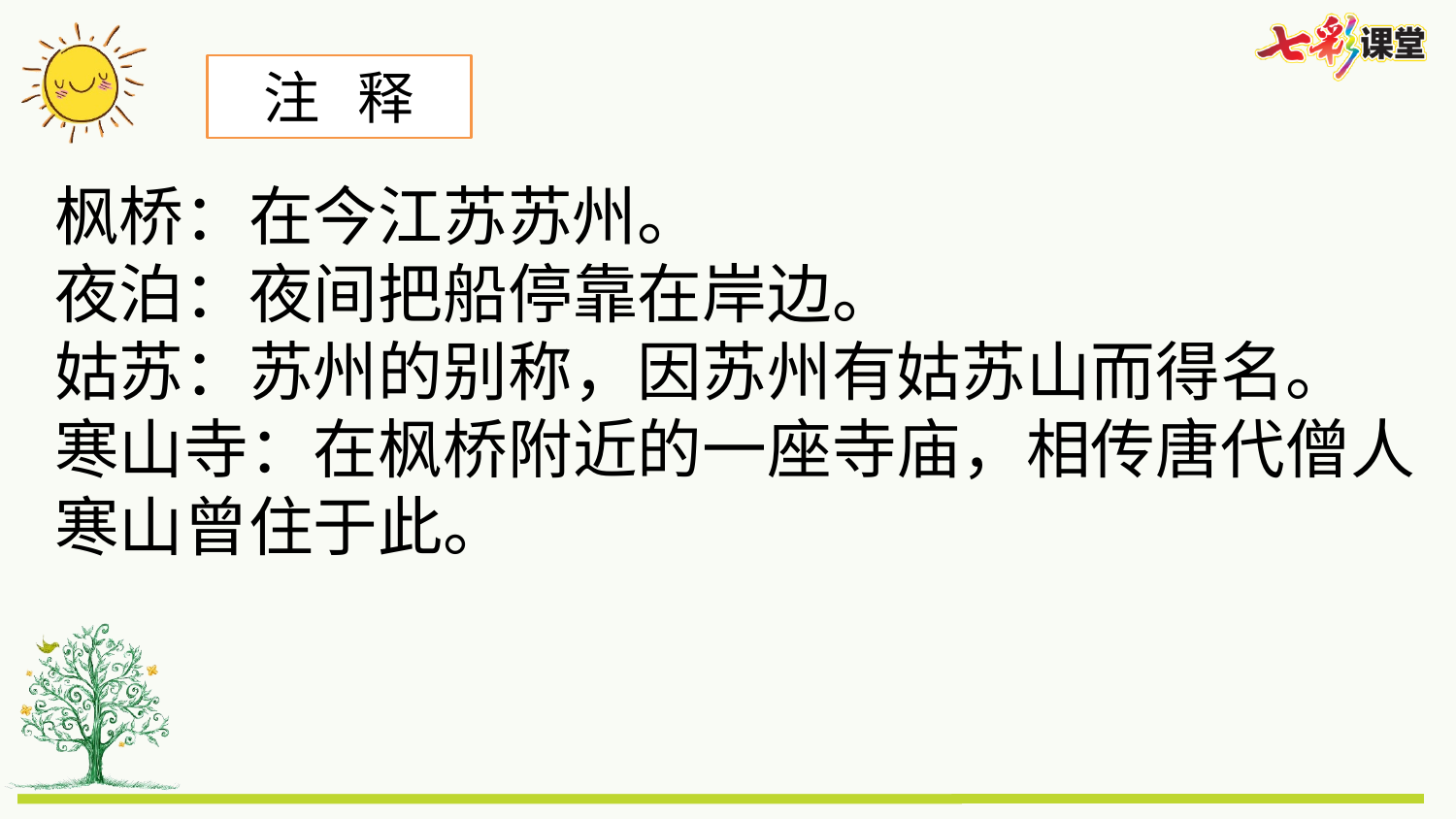

注   释
枫桥：在今江苏苏州。
夜泊：夜间把船停靠在岸边。
姑苏：苏州的别称，因苏州有姑苏山而得名。
寒山寺：在枫桥附近的一座寺庙，相传唐代僧人寒山曾住于此。